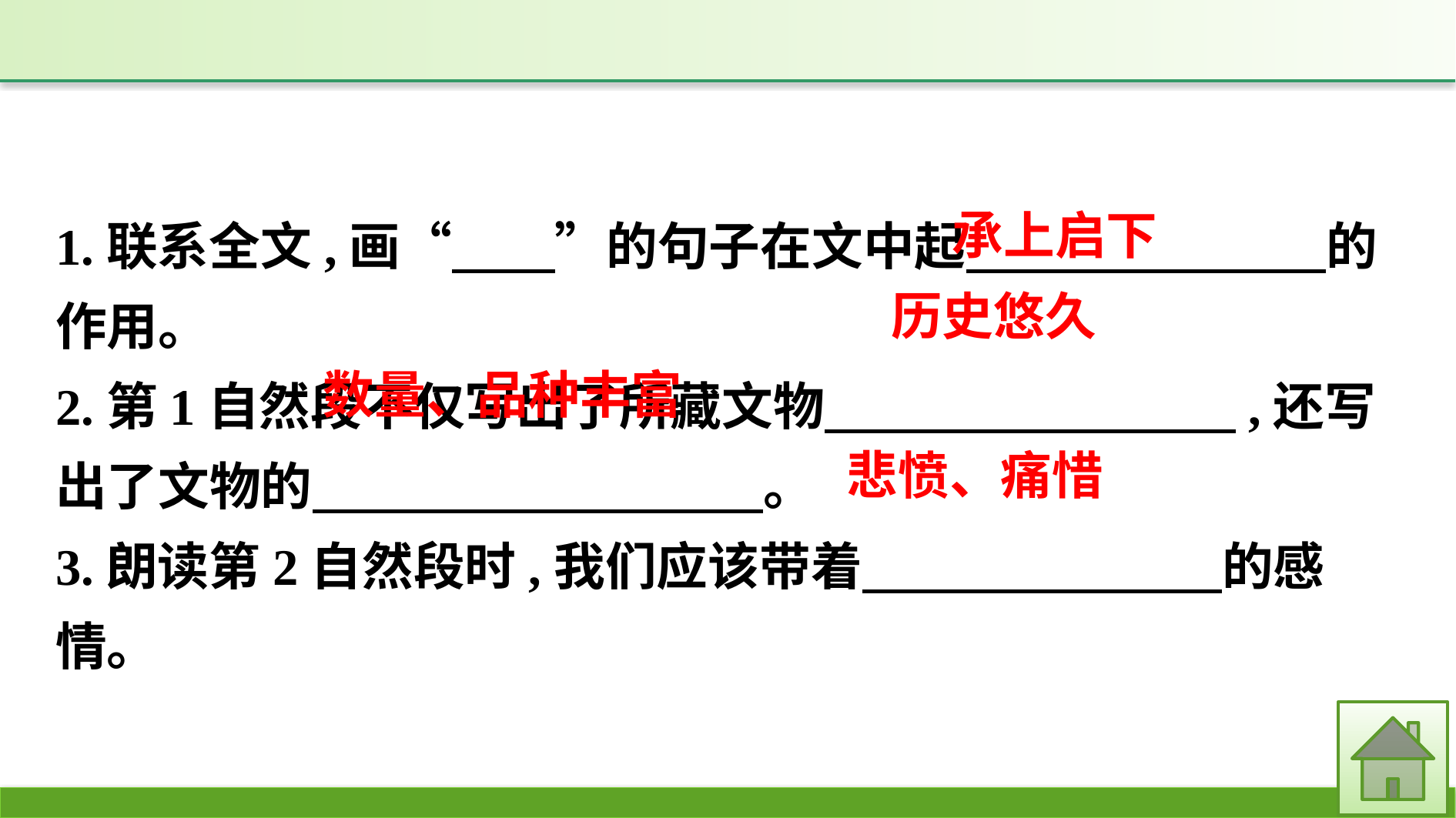

1.联系全文,画“　　”的句子在文中起　　　　　　　的作用。
2.第1自然段不仅写出了所藏文物　　　　　　　　,还写出了文物的　                                  。
3.朗读第2自然段时,我们应该带着　　　　　　　的感情。
承上启下
历史悠久
数量、品种丰富
悲愤、痛惜